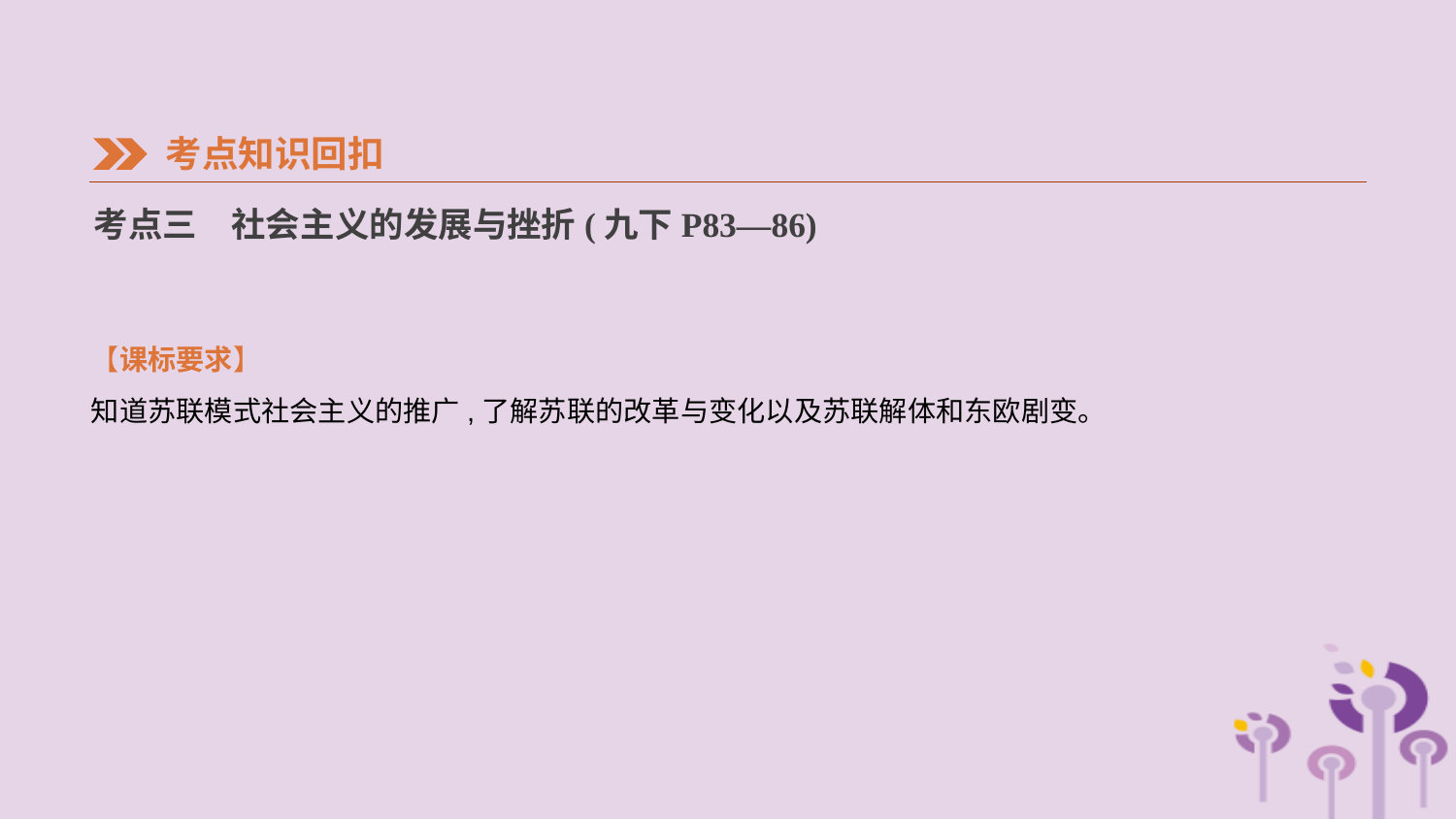

考点知识回扣

考点三　社会主义的发展与挫折(九下P83—86)
【课标要求】
知道苏联模式社会主义的推广,了解苏联的改革与变化以及苏联解体和东欧剧变。